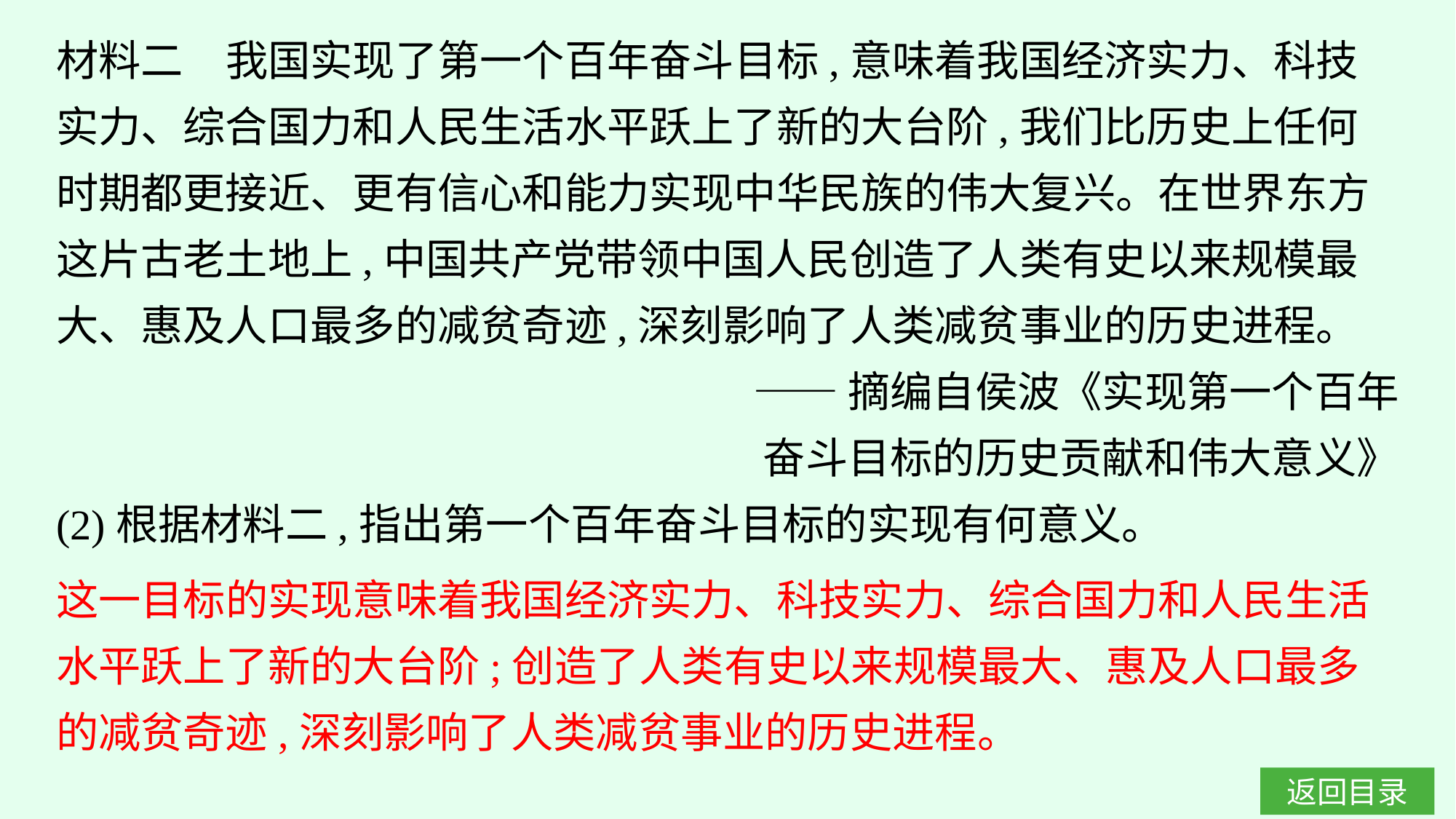

材料二　我国实现了第一个百年奋斗目标,意味着我国经济实力、科技实力、综合国力和人民生活水平跃上了新的大台阶,我们比历史上任何时期都更接近、更有信心和能力实现中华民族的伟大复兴。在世界东方这片古老土地上,中国共产党带领中国人民创造了人类有史以来规模最大、惠及人口最多的减贫奇迹,深刻影响了人类减贫事业的历史进程。
——摘编自侯波《实现第一个百年
奋斗目标的历史贡献和伟大意义》
(2)根据材料二,指出第一个百年奋斗目标的实现有何意义。
这一目标的实现意味着我国经济实力、科技实力、综合国力和人民生活水平跃上了新的大台阶;创造了人类有史以来规模最大、惠及人口最多的减贫奇迹,深刻影响了人类减贫事业的历史进程。